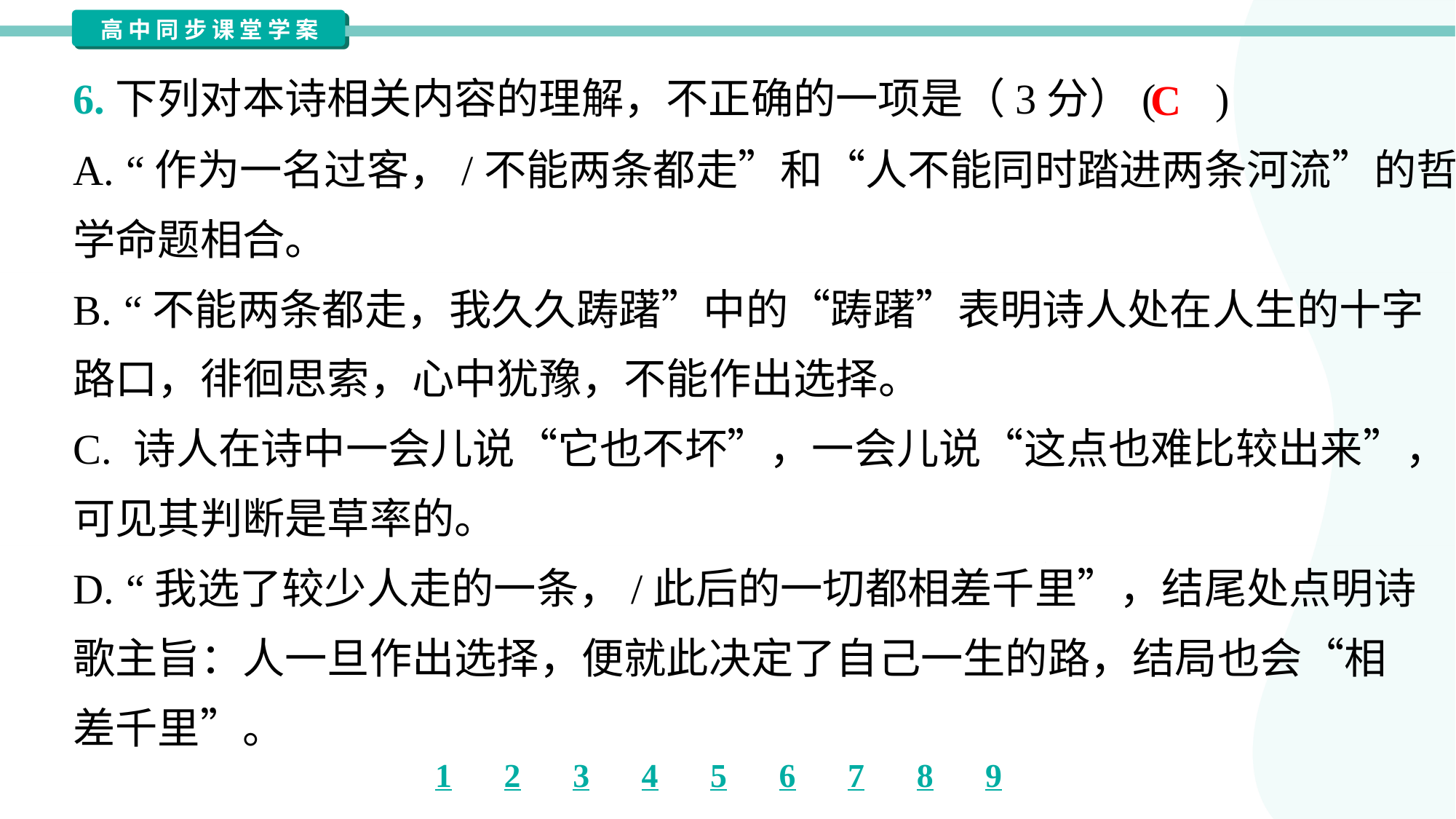

6.下列对本诗相关内容的理解，不正确的一项是（3分）(     )
C
A. “作为一名过客，/不能两条都走”和“人不能同时踏进两条河流”的哲
学命题相合。
B. “不能两条都走，我久久踌躇”中的“踌躇”表明诗人处在人生的十字
路口，徘徊思索，心中犹豫，不能作出选择。
C. 诗人在诗中一会儿说“它也不坏”，一会儿说“这点也难比较出来”，
可见其判断是草率的。
D. “我选了较少人走的一条，/此后的一切都相差千里”，结尾处点明诗
歌主旨：人一旦作出选择，便就此决定了自己一生的路，结局也会“相
差千里”。